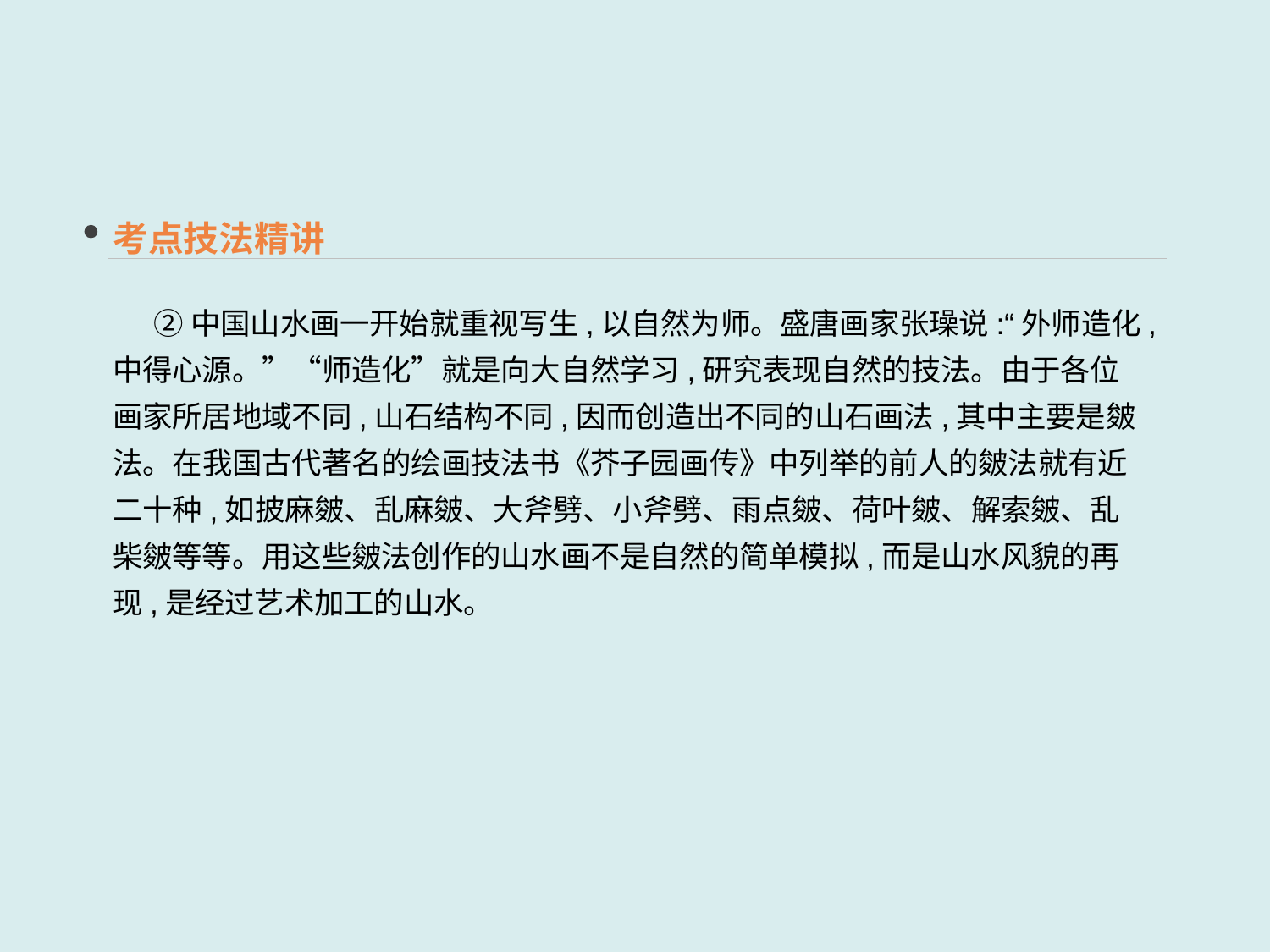

考点技法精讲

      ②中国山水画一开始就重视写生,以自然为师。盛唐画家张璪说:“外师造化,中得心源。”“师造化”就是向大自然学习,研究表现自然的技法。由于各位画家所居地域不同,山石结构不同,因而创造出不同的山石画法,其中主要是皴法。在我国古代著名的绘画技法书《芥子园画传》中列举的前人的皴法就有近二十种,如披麻皴、乱麻皴、大斧劈、小斧劈、雨点皴、荷叶皴、解索皴、乱柴皴等等。用这些皴法创作的山水画不是自然的简单模拟,而是山水风貌的再现,是经过艺术加工的山水。